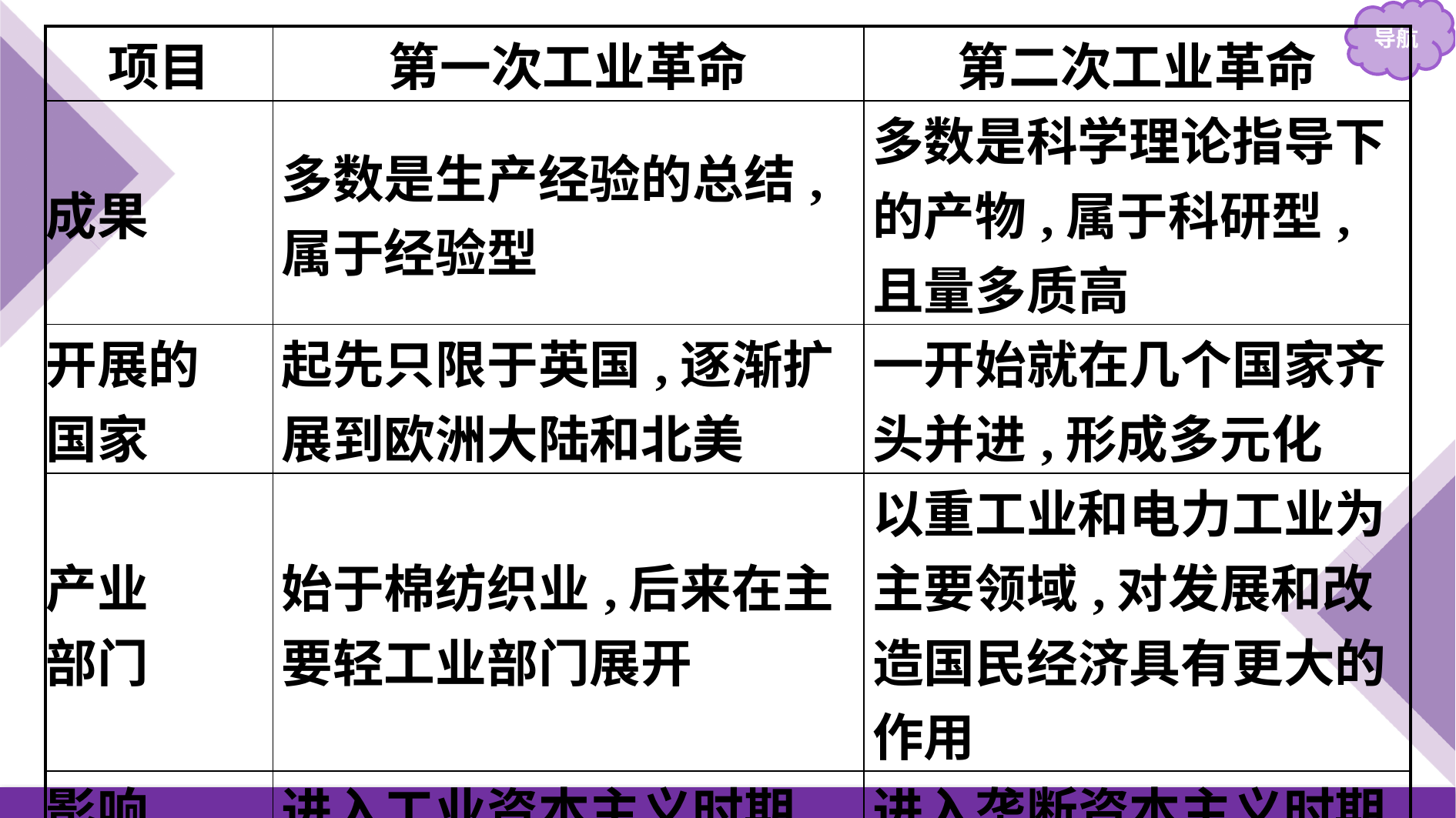

| 项目 | 第一次工业革命 | 第二次工业革命 |
| --- | --- | --- |
| 成果 | 多数是生产经验的总结,属于经验型 | 多数是科学理论指导下的产物,属于科研型,且量多质高 |
| 开展的 国家 | 起先只限于英国,逐渐扩展到欧洲大陆和北美 | 一开始就在几个国家齐头并进,形成多元化 |
| 产业 部门 | 始于棉纺织业,后来在主要轻工业部门展开 | 以重工业和电力工业为主要领域,对发展和改造国民经济具有更大的作用 |
| 影响 | 进入工业资本主义时期 | 进入垄断资本主义时期 |